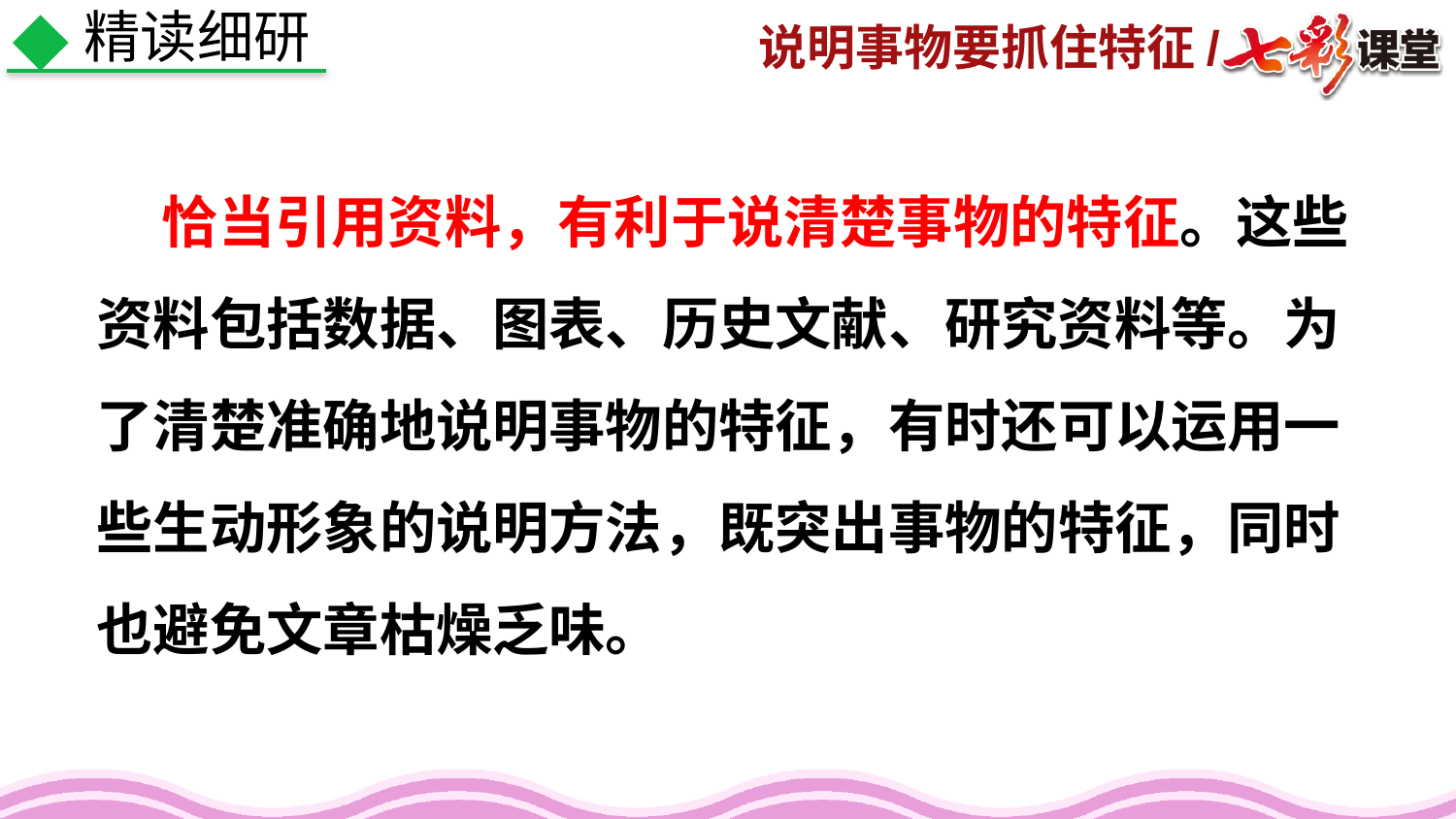

精读细研

    恰当引用资料，有利于说清楚事物的特征。这些资料包括数据、图表、历史文献、研究资料等。为了清楚准确地说明事物的特征，有时还可以运用一些生动形象的说明方法，既突出事物的特征，同时也避免文章枯燥乏味。